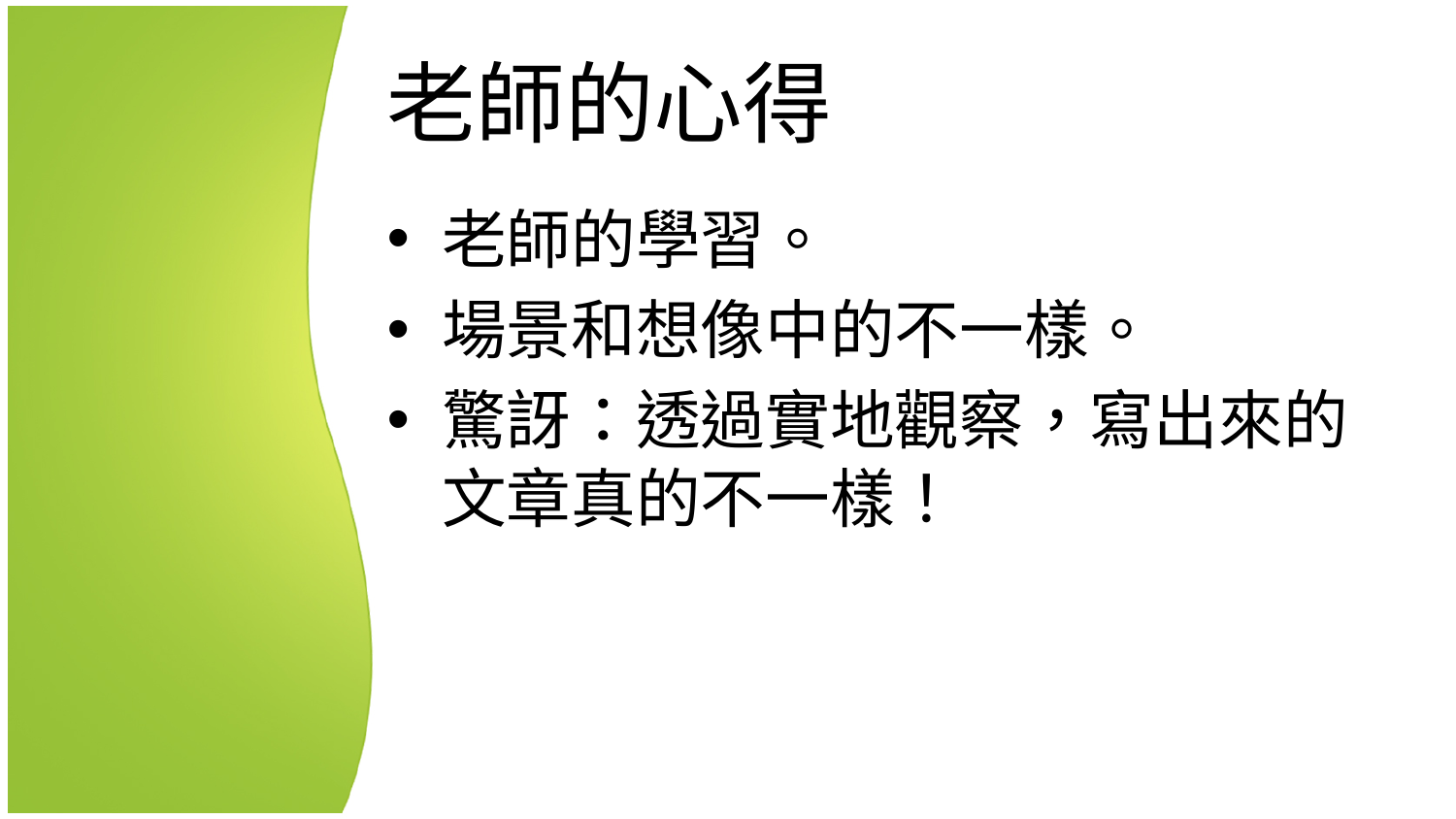

# 老師的心得
老師的學習。
場景和想像中的不一樣。
驚訝：透過實地觀察，寫出來的文章真的不一樣！